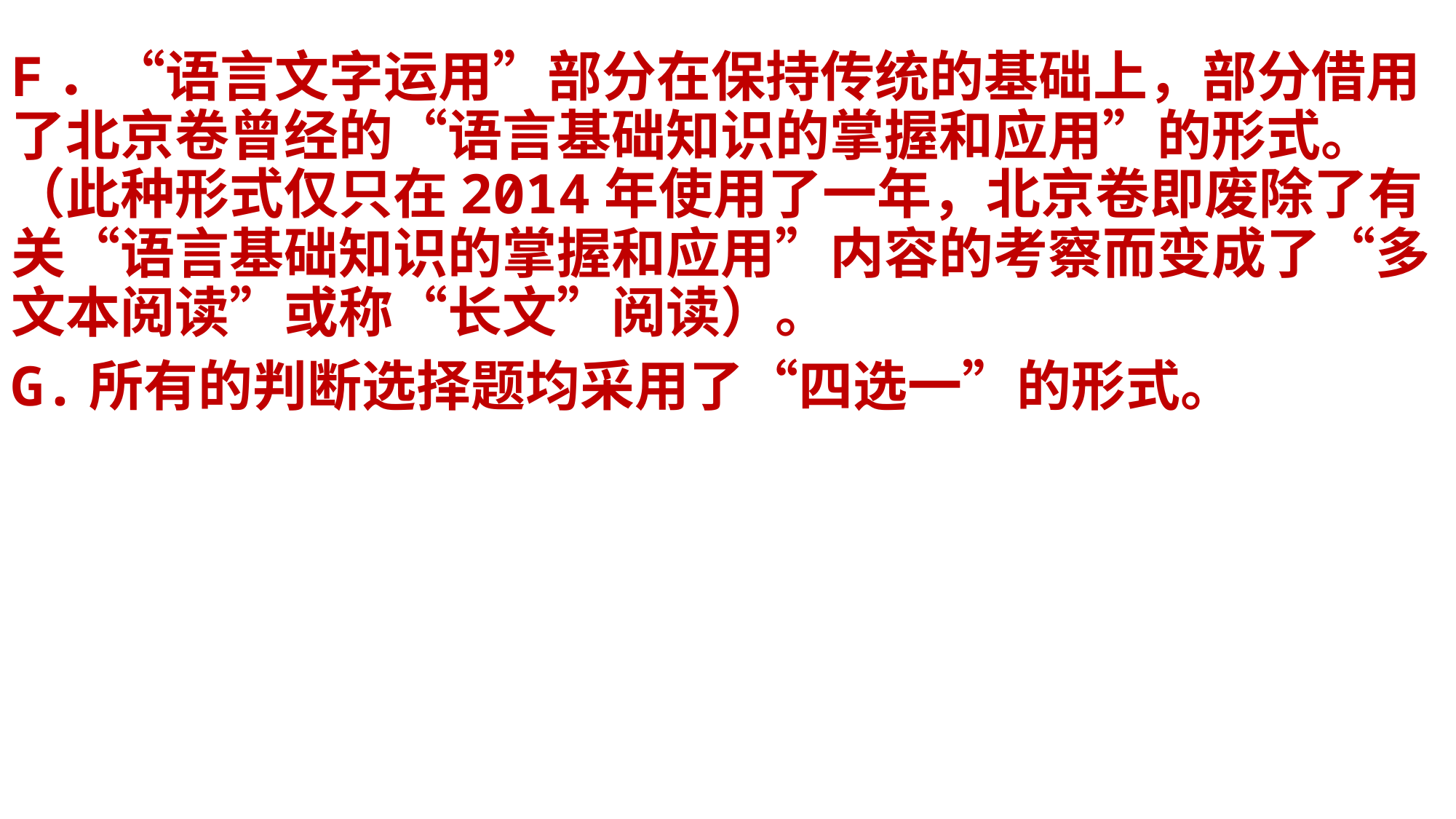

F．“语言文字运用”部分在保持传统的基础上，部分借用了北京卷曾经的“语言基础知识的掌握和应用”的形式。（此种形式仅只在2014年使用了一年，北京卷即废除了有关“语言基础知识的掌握和应用”内容的考察而变成了“多文本阅读”或称“长文”阅读）。
G.所有的判断选择题均采用了“四选一”的形式。

#